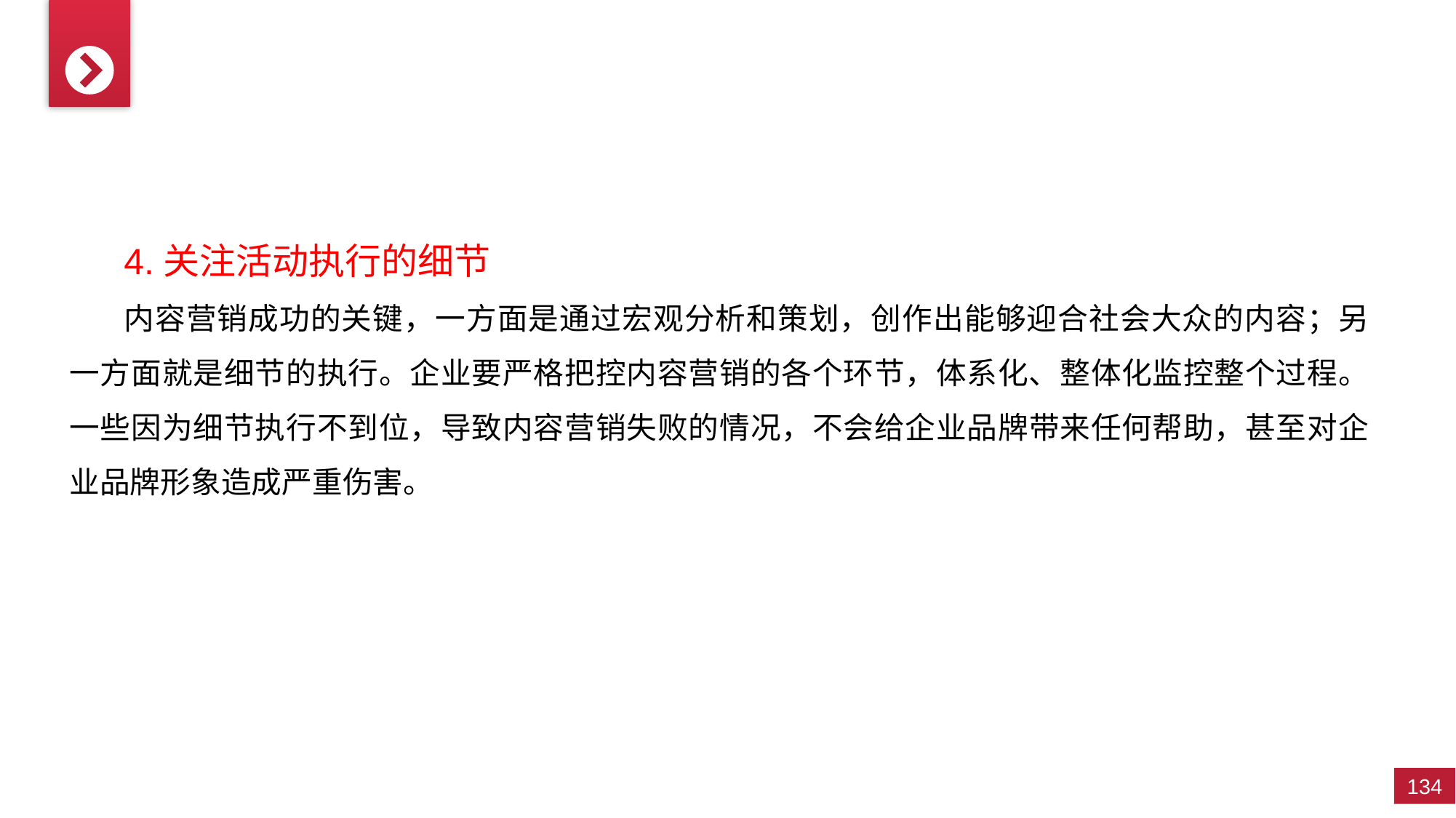

4.关注活动执行的细节
内容营销成功的关键，一方面是通过宏观分析和策划，创作出能够迎合社会大众的内容；另一方面就是细节的执行。企业要严格把控内容营销的各个环节，体系化、整体化监控整个过程。一些因为细节执行不到位，导致内容营销失败的情况，不会给企业品牌带来任何帮助，甚至对企业品牌形象造成严重伤害。